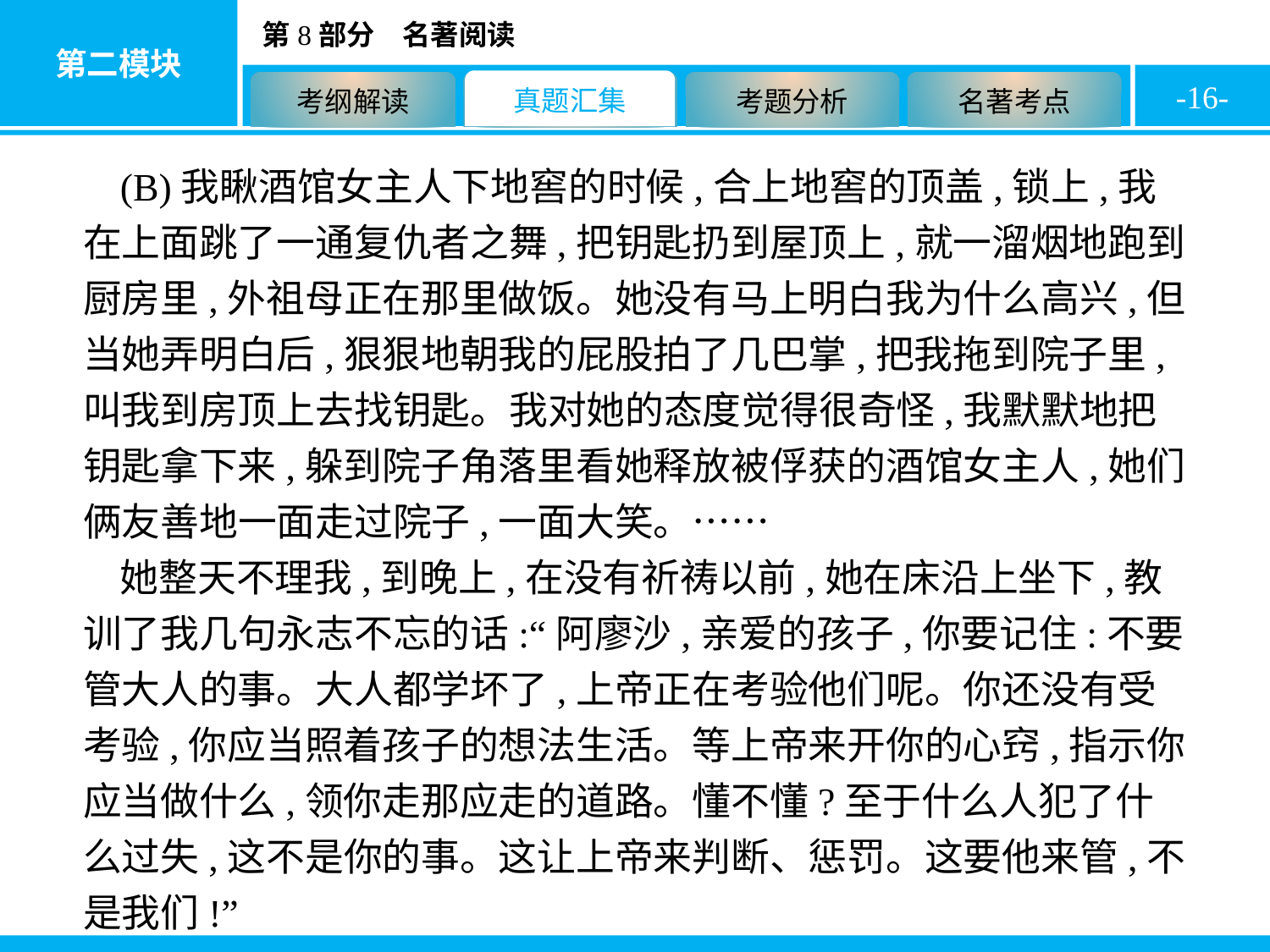

-16-
(B)我瞅酒馆女主人下地窖的时候,合上地窖的顶盖,锁上,我在上面跳了一通复仇者之舞,把钥匙扔到屋顶上,就一溜烟地跑到厨房里,外祖母正在那里做饭。她没有马上明白我为什么高兴,但当她弄明白后,狠狠地朝我的屁股拍了几巴掌,把我拖到院子里,叫我到房顶上去找钥匙。我对她的态度觉得很奇怪,我默默地把钥匙拿下来,躲到院子角落里看她释放被俘获的酒馆女主人,她们俩友善地一面走过院子,一面大笑。……
她整天不理我,到晚上,在没有祈祷以前,她在床沿上坐下,教训了我几句永志不忘的话:“阿廖沙,亲爱的孩子,你要记住:不要管大人的事。大人都学坏了,上帝正在考验他们呢。你还没有受考验,你应当照着孩子的想法生活。等上帝来开你的心窍,指示你应当做什么,领你走那应走的道路。懂不懂?至于什么人犯了什么过失,这不是你的事。这让上帝来判断、惩罚。这要他来管,不是我们!”